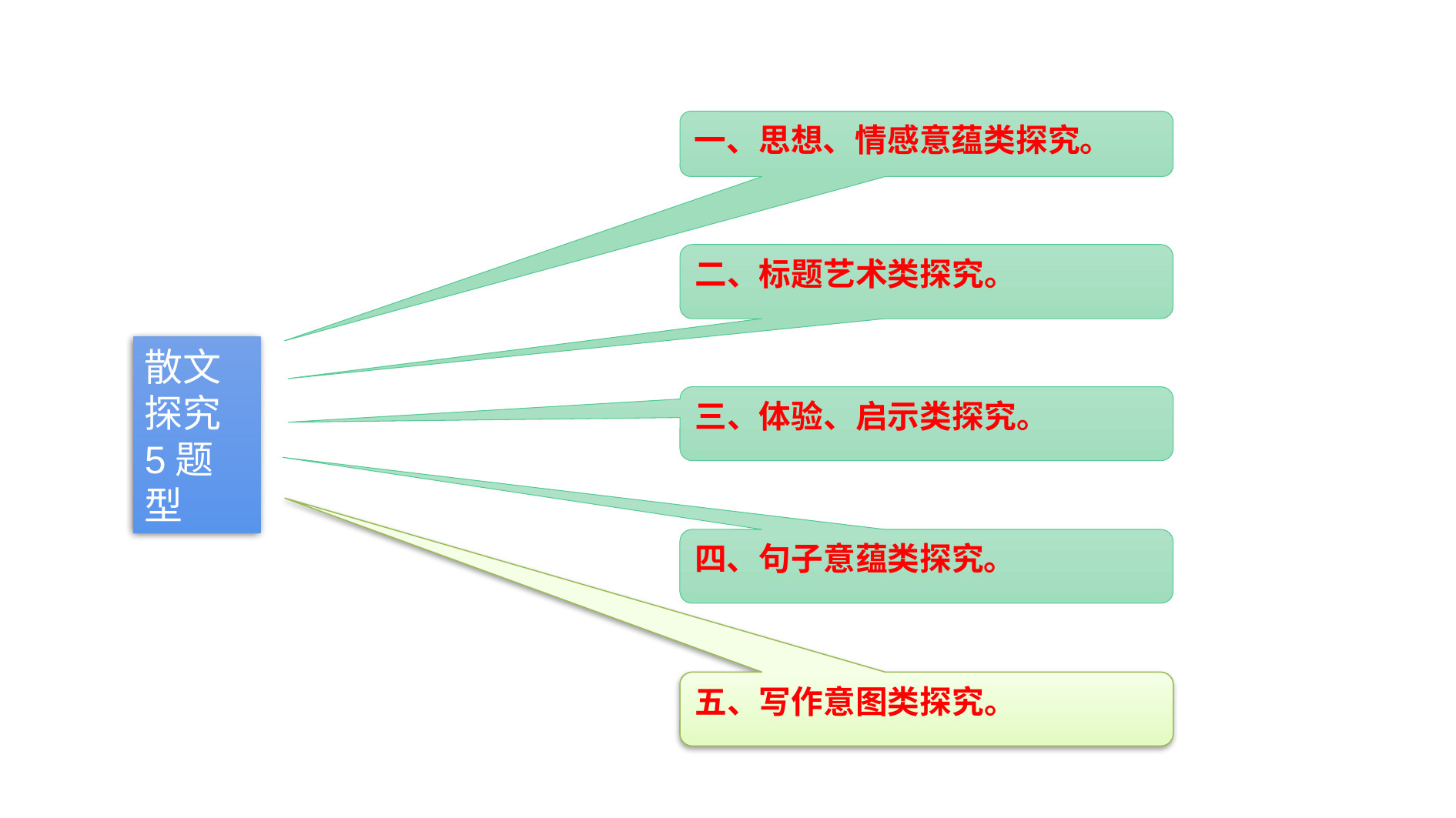

一、思想、情感意蕴类探究。
二、标题艺术类探究。
散文探究5题型
三、体验、启示类探究。
四、句子意蕴类探究。
五、写作意图类探究。